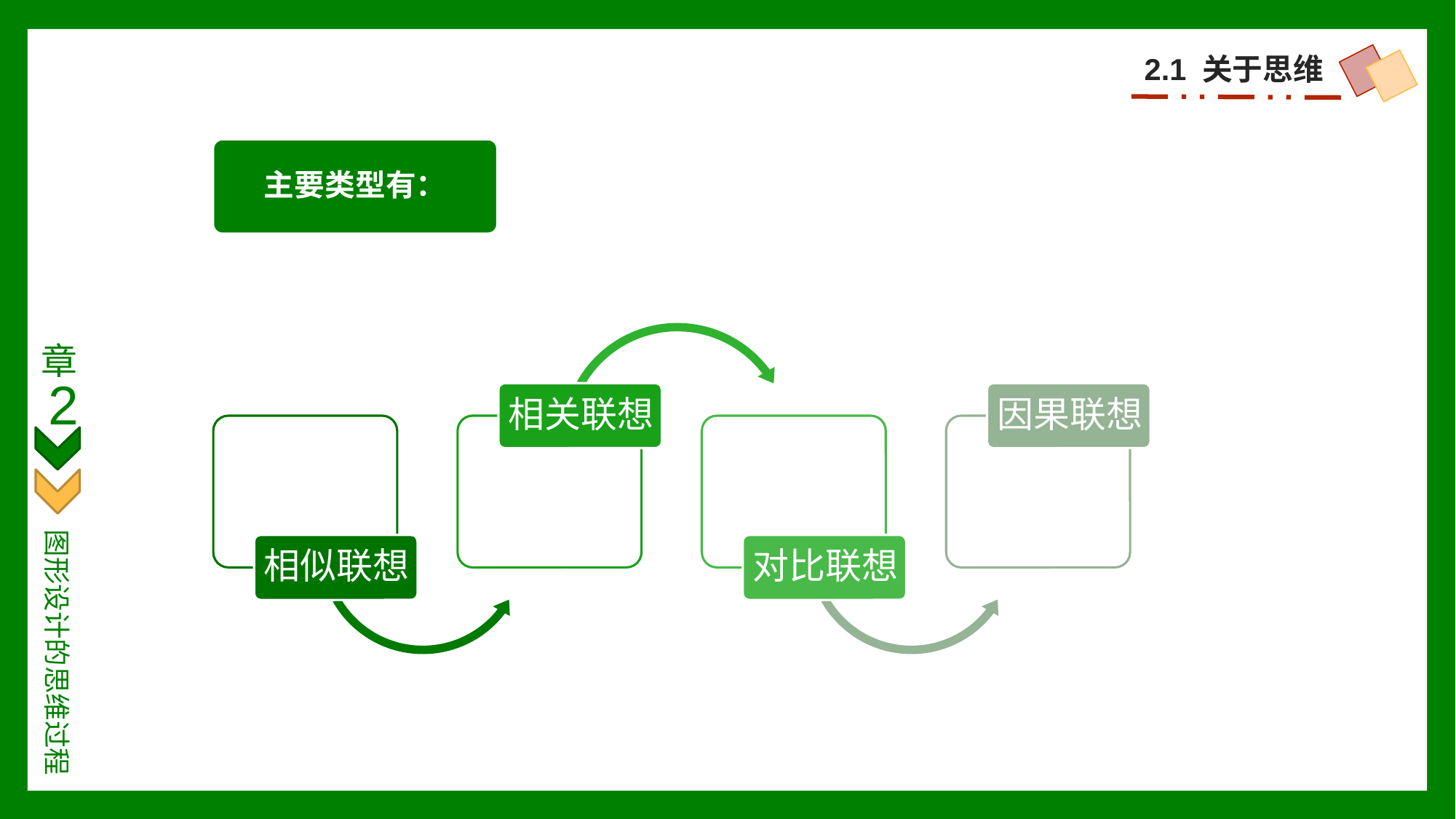

2.1 关于思维

主要类型有：
相似联想
相关联想
对比联想
因果联想
章
2

图形设计的思维过程